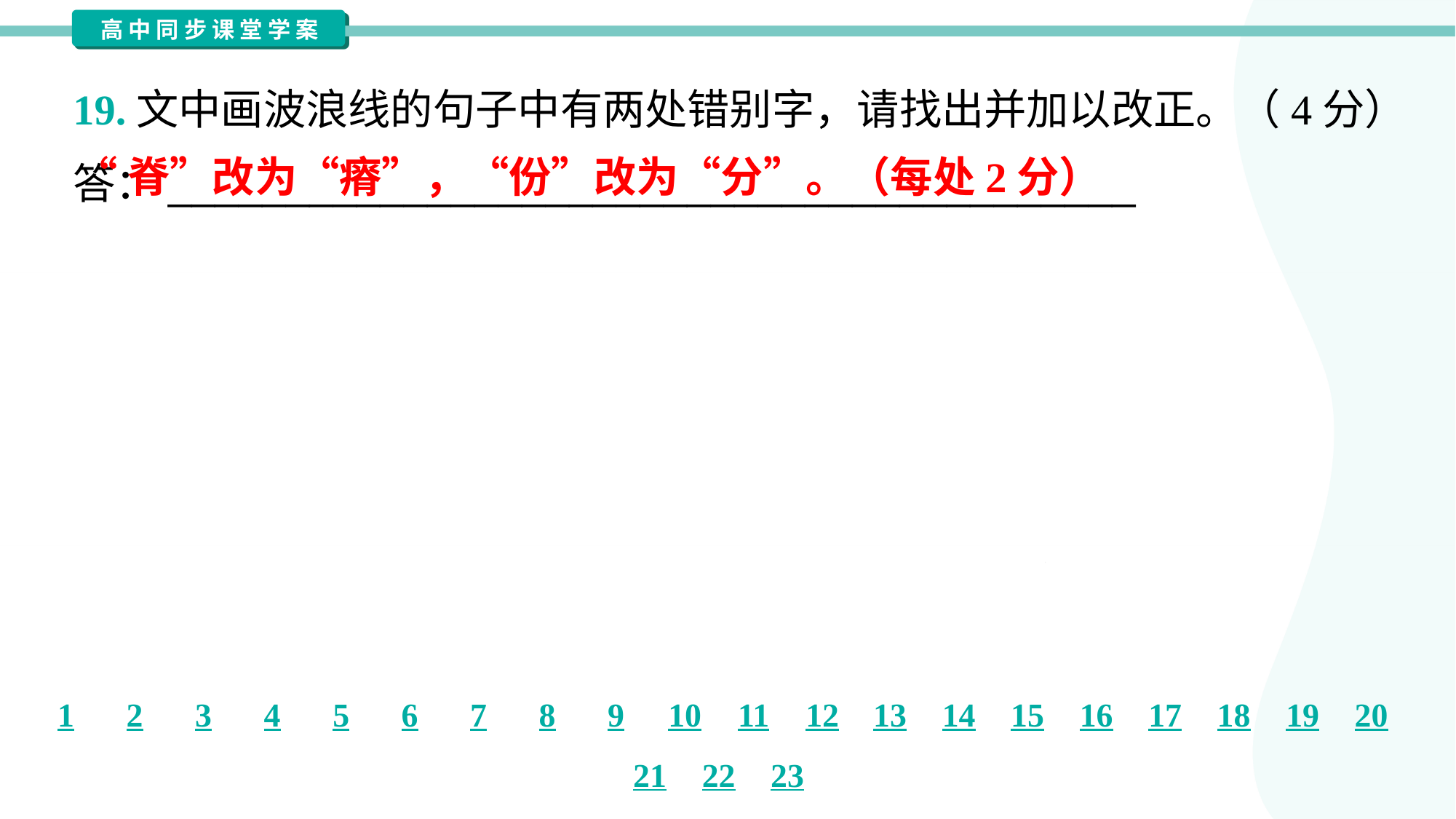

19.文中画波浪线的句子中有两处错别字，请找出并加以改正。（4分）
答：_________________________________________
“脊”改为“瘠”，“份”改为“分”。（每处2分）